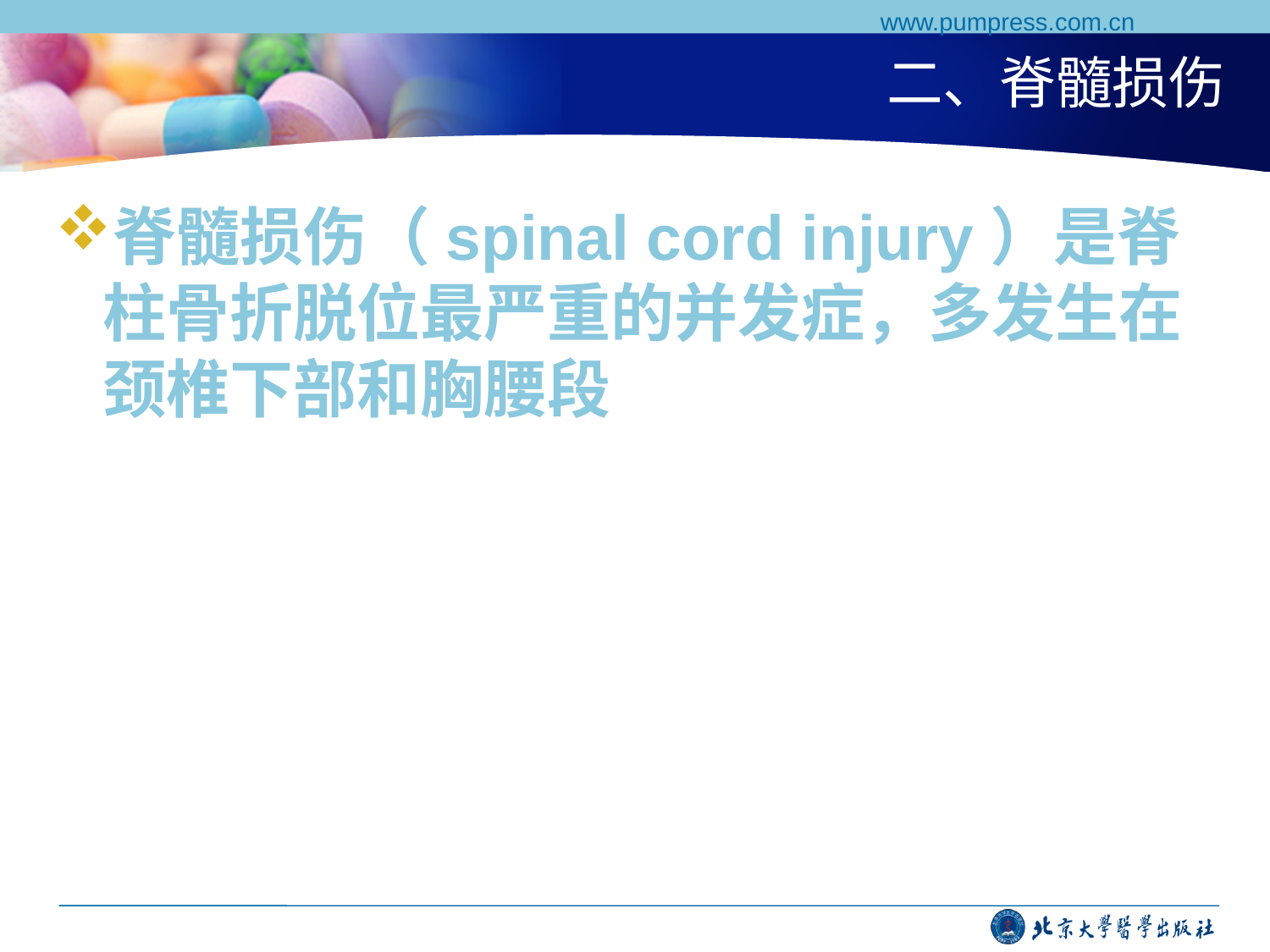

www.pumpress.com.cn
# 二、脊髓损伤
脊髓损伤（spinal cord injury）是脊柱骨折脱位最严重的并发症，多发生在颈椎下部和胸腰段